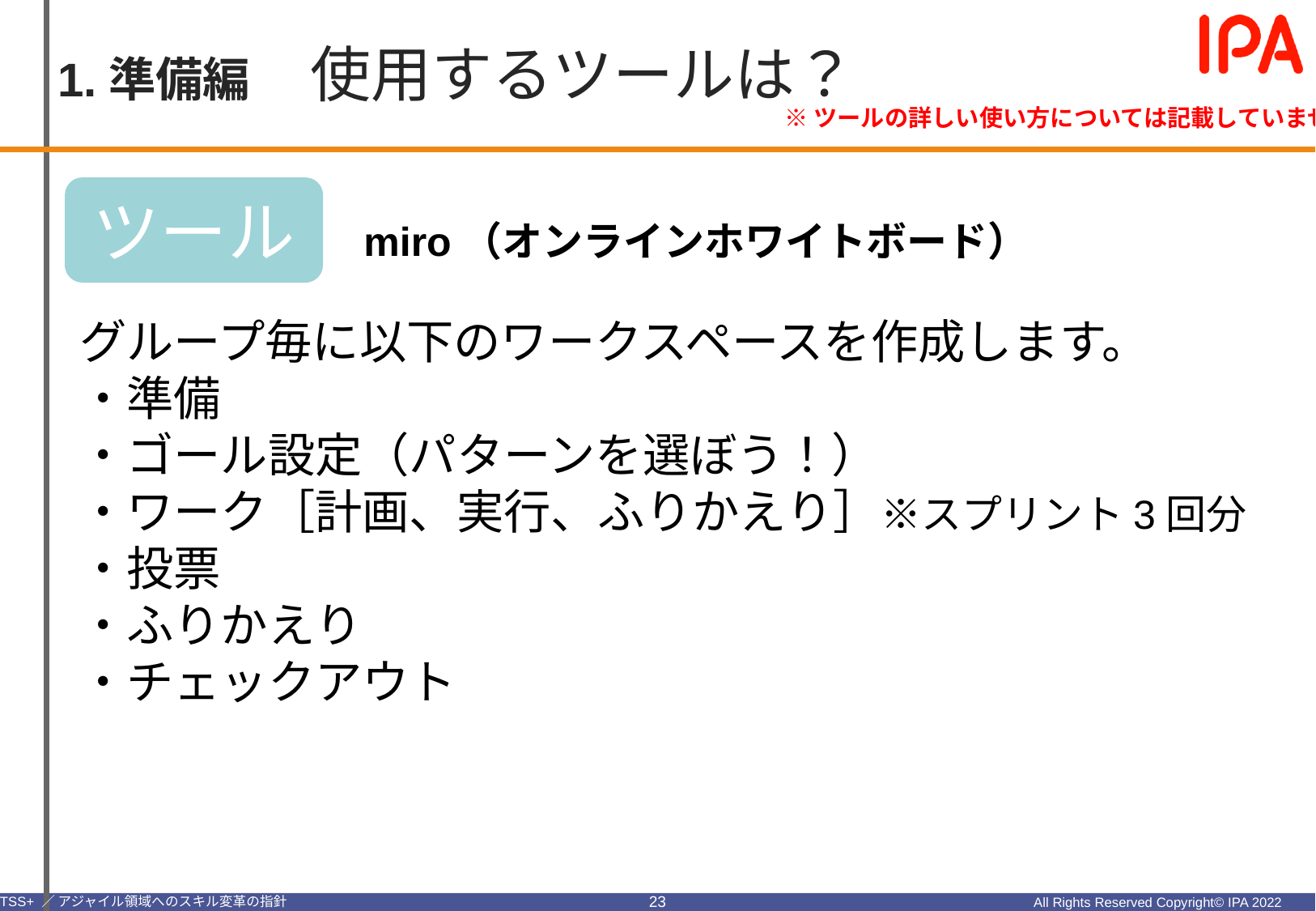

1.準備編　使用するツールは？
※ツールの詳しい使い方については記載していません。
ツール
miro（オンラインホワイトボード）
グループ毎に以下のワークスペースを作成します。
・準備
・ゴール設定（パターンを選ぼう！）
・ワーク［計画、実行、ふりかえり］※スプリント3回分
・投票
・ふりかえり
・チェックアウト
23
All Rights Reserved Copyright© IPA 2022